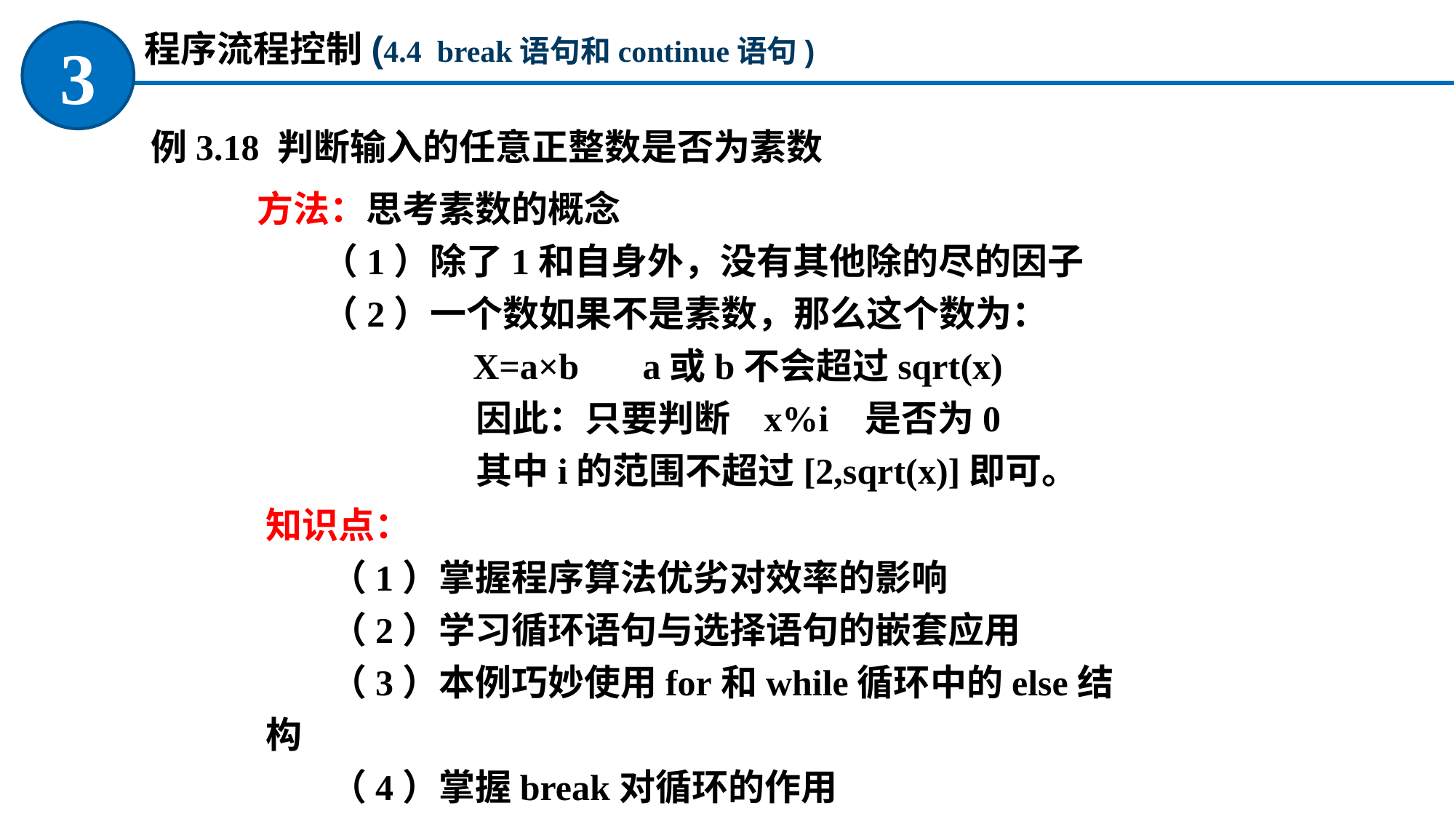

程序流程控制(4.4  break语句和continue语句)
3
例3.18 判断输入的任意正整数是否为素数
方法：思考素数的概念
（1）除了1和自身外，没有其他除的尽的因子
（2）一个数如果不是素数，那么这个数为：
      X=a×b       a或b不会超过sqrt(x)
      因此：只要判断   x%i   是否为0
      其中i的范围不超过[2,sqrt(x)]即可。
知识点：
（1）掌握程序算法优劣对效率的影响
（2）学习循环语句与选择语句的嵌套应用
（3）本例巧妙使用for和while循环中的else结构
（4）掌握break对循环的作用